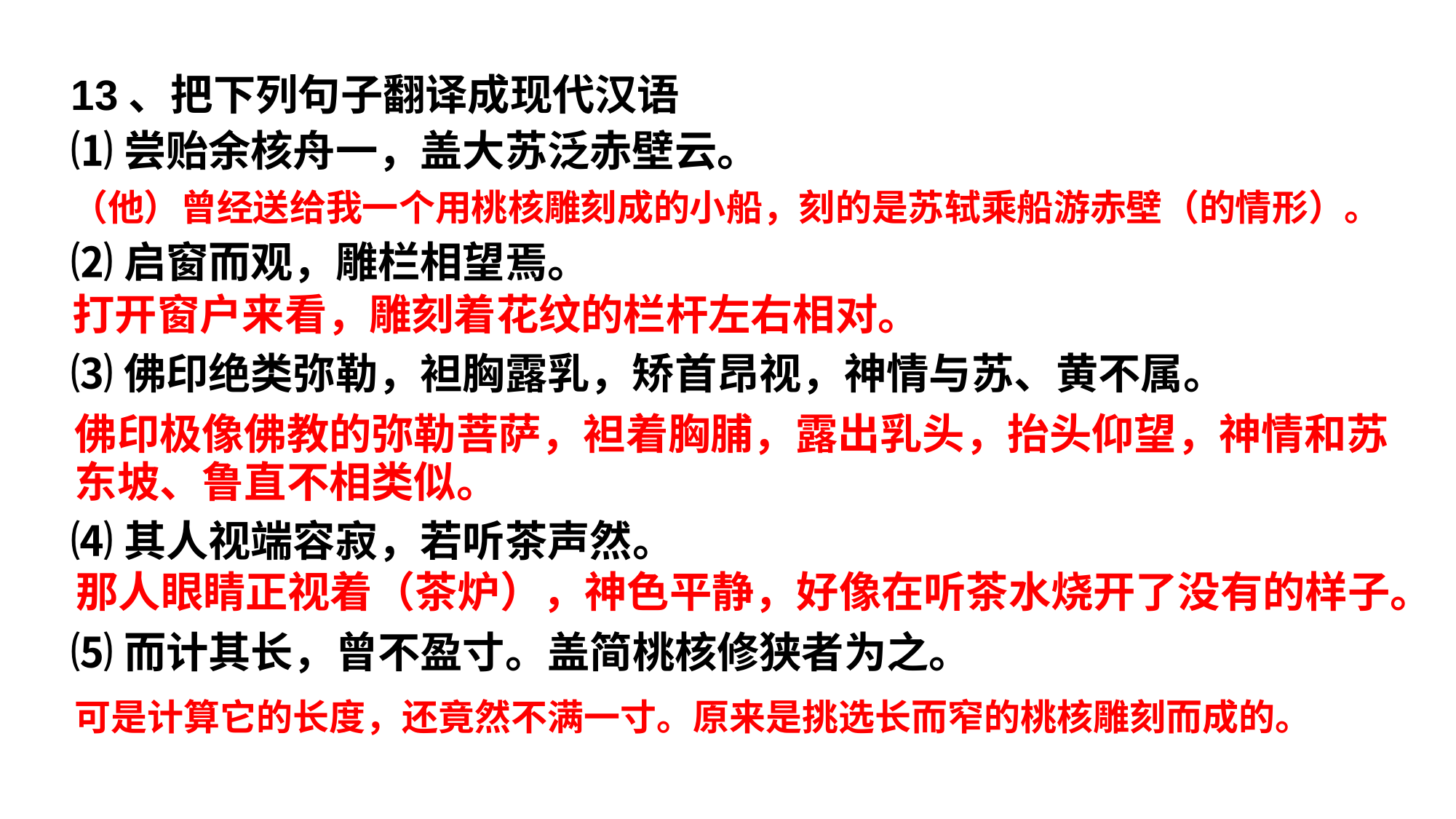

13、把下列句子翻译成现代汉语
⑴尝贻余核舟一，盖大苏泛赤壁云。

⑵启窗而观，雕栏相望焉。

⑶佛印绝类弥勒，袒胸露乳，矫首昂视，神情与苏、黄不属。

⑷其人视端容寂，若听茶声然。

⑸而计其长，曾不盈寸。盖简桃核修狭者为之。
（他）曾经送给我一个用桃核雕刻成的小船，刻的是苏轼乘船游赤壁（的情形）。
打开窗户来看，雕刻着花纹的栏杆左右相对。
佛印极像佛教的弥勒菩萨，袒着胸脯，露出乳头，抬头仰望，神情和苏东坡、鲁直不相类似。
那人眼睛正视着（茶炉），神色平静，好像在听茶水烧开了没有的样子。
可是计算它的长度，还竟然不满一寸。原来是挑选长而窄的桃核雕刻而成的。